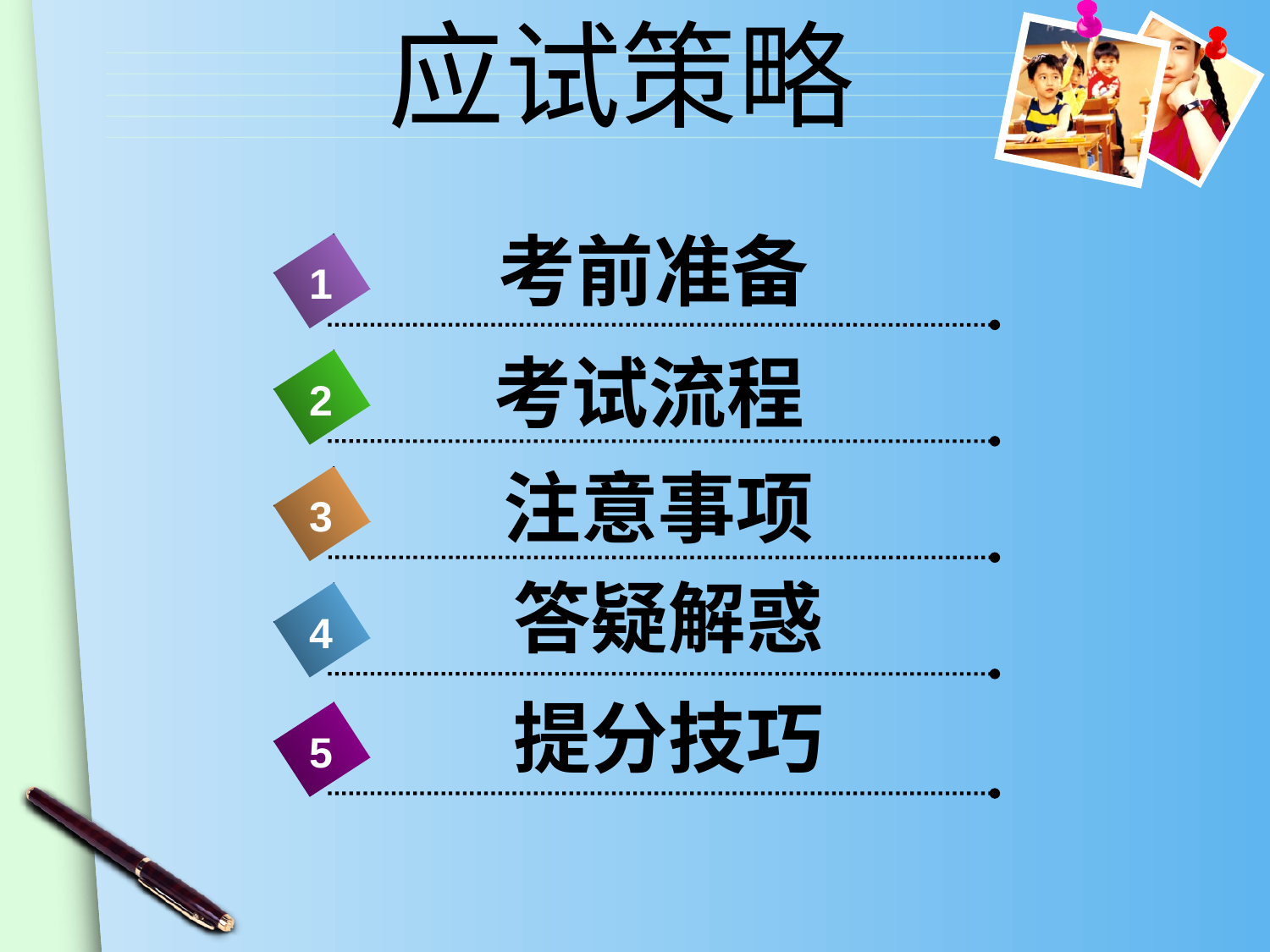

应试策略
 考前准备

1

   考试流程

2

   注意事项

3

   答疑解惑

4

   提分技巧

5